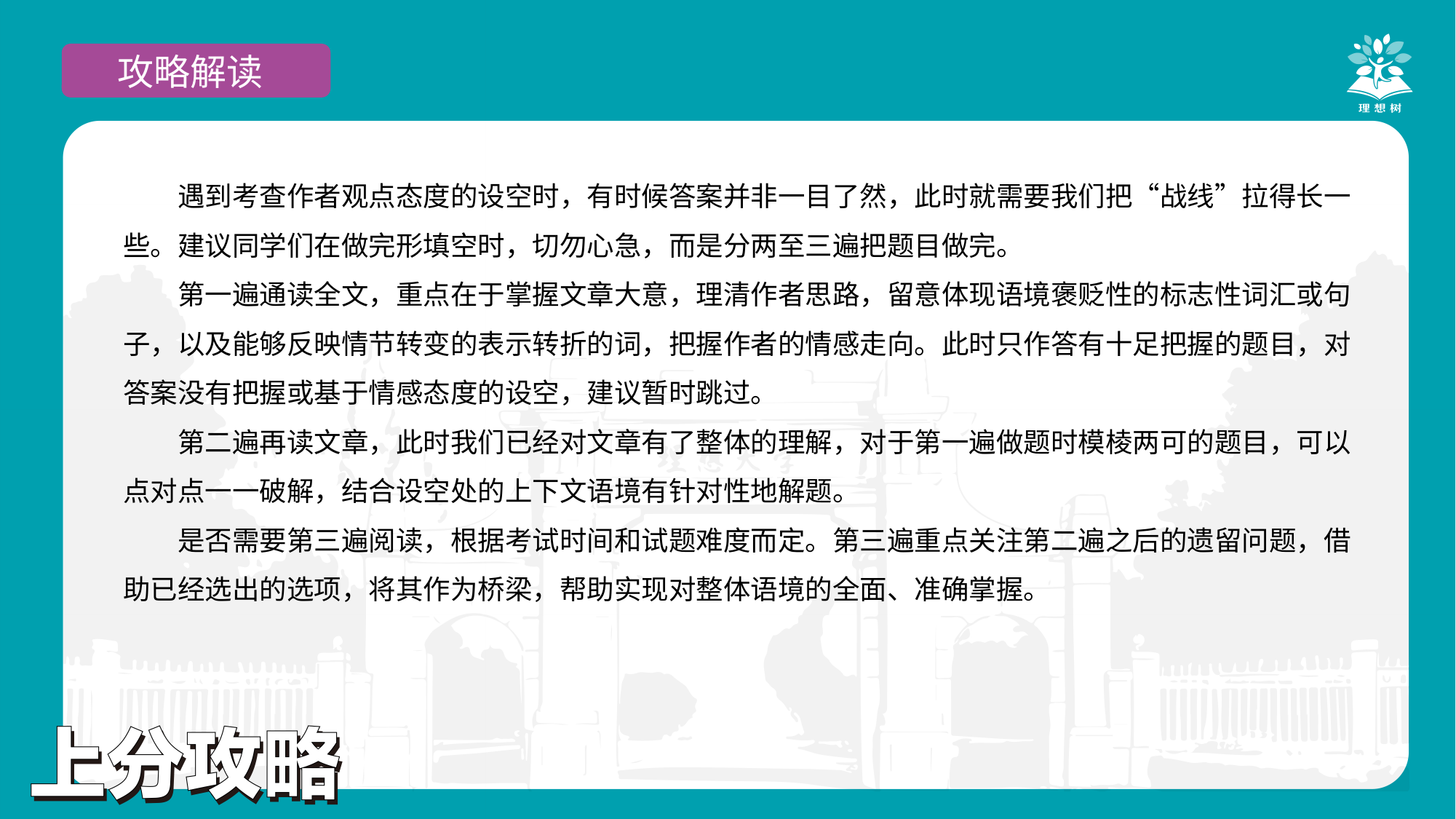

攻略解读
遇到考查作者观点态度的设空时，有时候答案并非一目了然，此时就需要我们把“战线”拉得长一些。建议同学们在做完形填空时，切勿心急，而是分两至三遍把题目做完。
第一遍通读全文，重点在于掌握文章大意，理清作者思路，留意体现语境褒贬性的标志性词汇或句子，以及能够反映情节转变的表示转折的词，把握作者的情感走向。此时只作答有十足把握的题目，对答案没有把握或基于情感态度的设空，建议暂时跳过。
第二遍再读文章，此时我们已经对文章有了整体的理解，对于第一遍做题时模棱两可的题目，可以点对点一一破解，结合设空处的上下文语境有针对性地解题。
是否需要第三遍阅读，根据考试时间和试题难度而定。第三遍重点关注第二遍之后的遗留问题，借助已经选出的选项，将其作为桥梁，帮助实现对整体语境的全面、准确掌握。